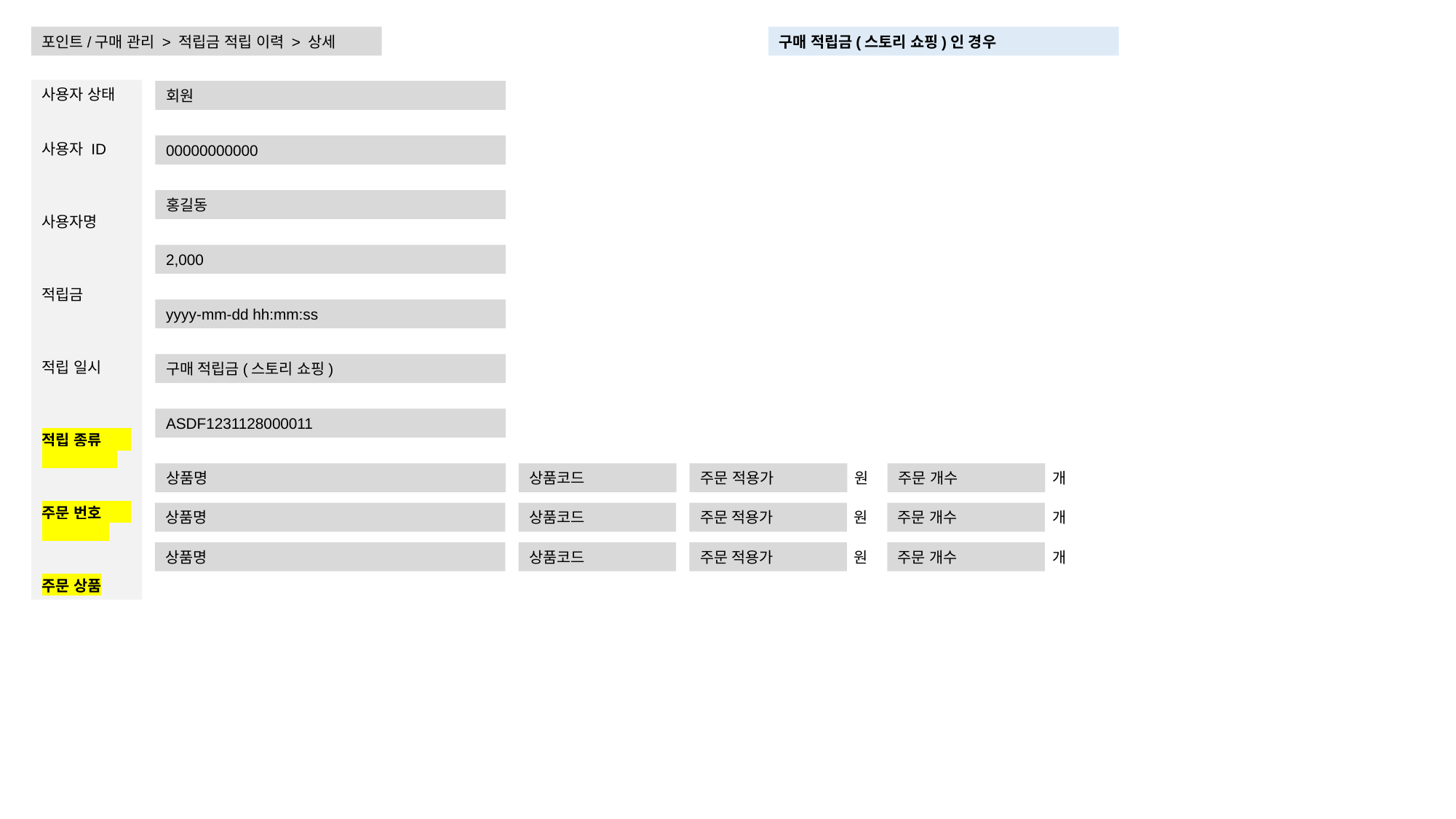

구매 적립금(스토리 쇼핑)인 경우
포인트/구매 관리 > 적립금 적립 이력 > 상세
사용자 상태

사용자 ID

사용자명

적립금

적립 일시

적립 종류

주문 번호

주문 상품
회원
00000000000
홍길동
2,000
yyyy-mm-dd hh:mm:ss
구매 적립금(스토리 쇼핑)
ASDF1231128000011
개
원
주문 적용가
주문 개수
상품코드
상품명
개
원
주문 적용가
주문 개수
상품코드
상품명
개
원
주문 적용가
주문 개수
상품코드
상품명